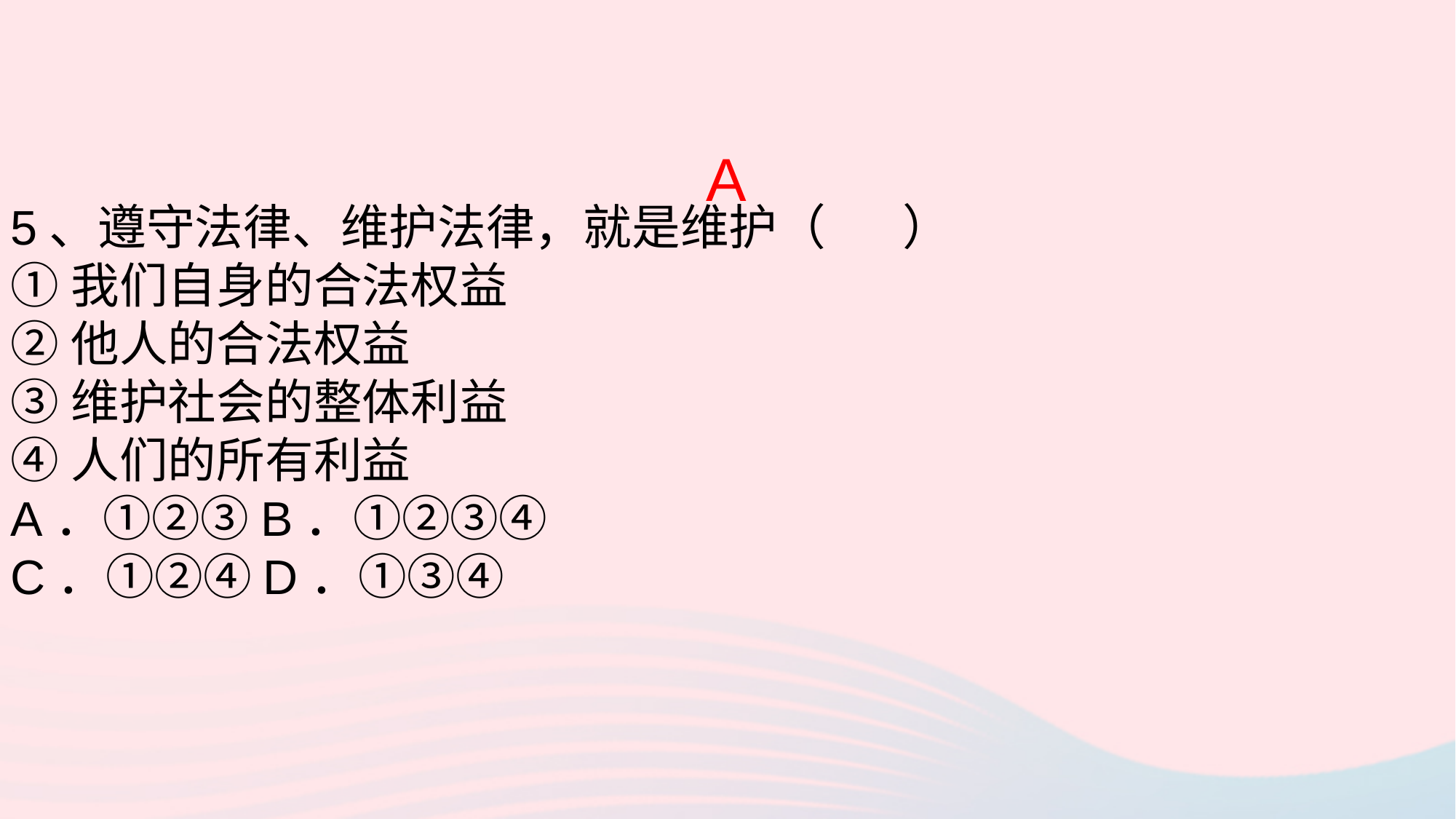

A
5、遵守法律、维护法律，就是维护（       ）
①我们自身的合法权益
②他人的合法权益
③维护社会的整体利益
④人们的所有利益
A．①②③B．①②③④
C．①②④D．①③④